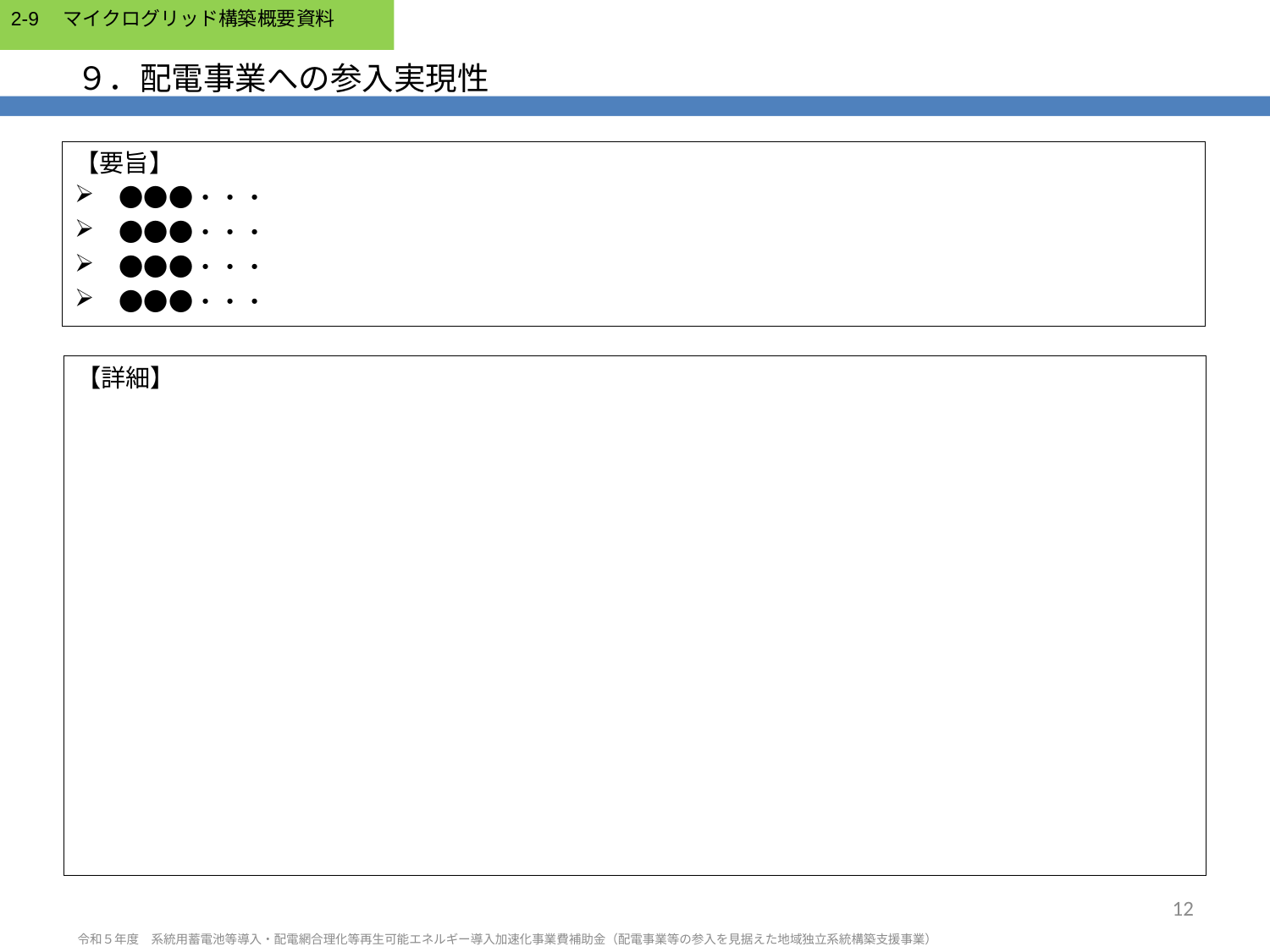

# ９．配電事業への参入実現性
【要旨】
　●●●・・・
　●●●・・・
　●●●・・・
　●●●・・・
【詳細】

12